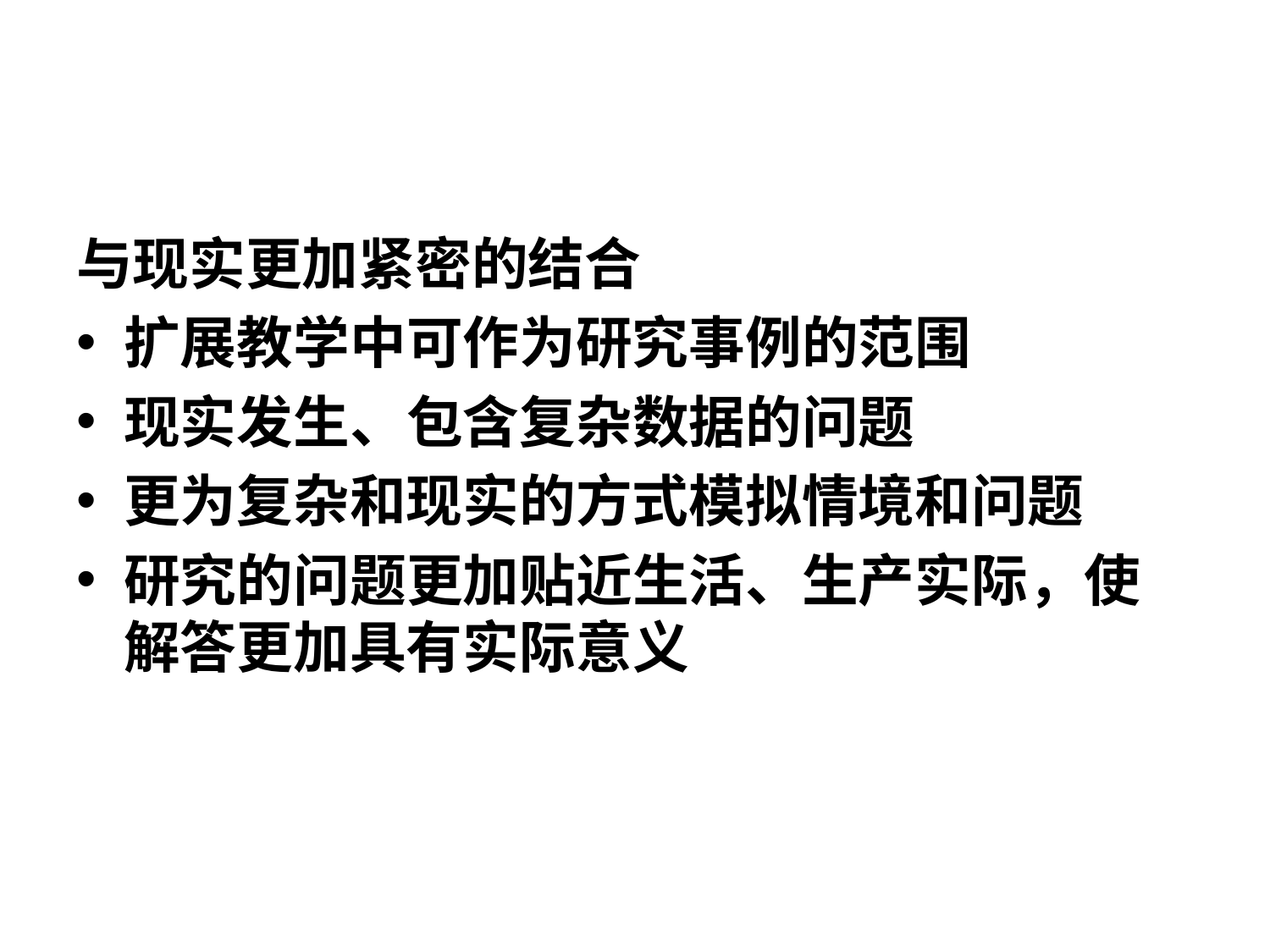

与现实更加紧密的结合
扩展教学中可作为研究事例的范围
现实发生、包含复杂数据的问题
更为复杂和现实的方式模拟情境和问题
研究的问题更加贴近生活、生产实际，使解答更加具有实际意义